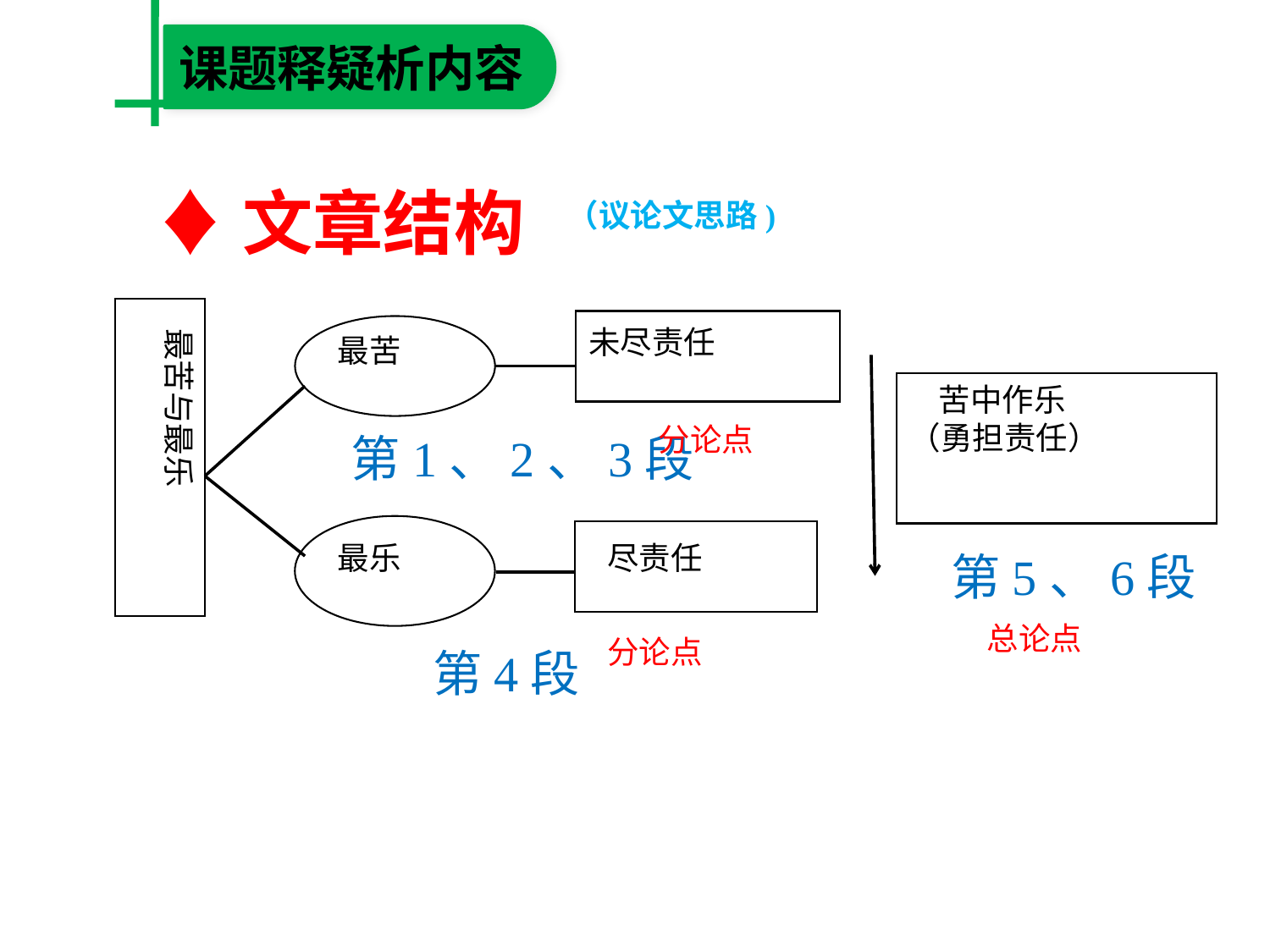

课题释疑析内容
♦文章结构

（议论文思路)

最苦与最乐

未尽责任
最苦
   苦中作乐
（勇担责任）

分论点
第1、2、3段

最乐
尽责任
第5、6段
总论点
分论点
第4段